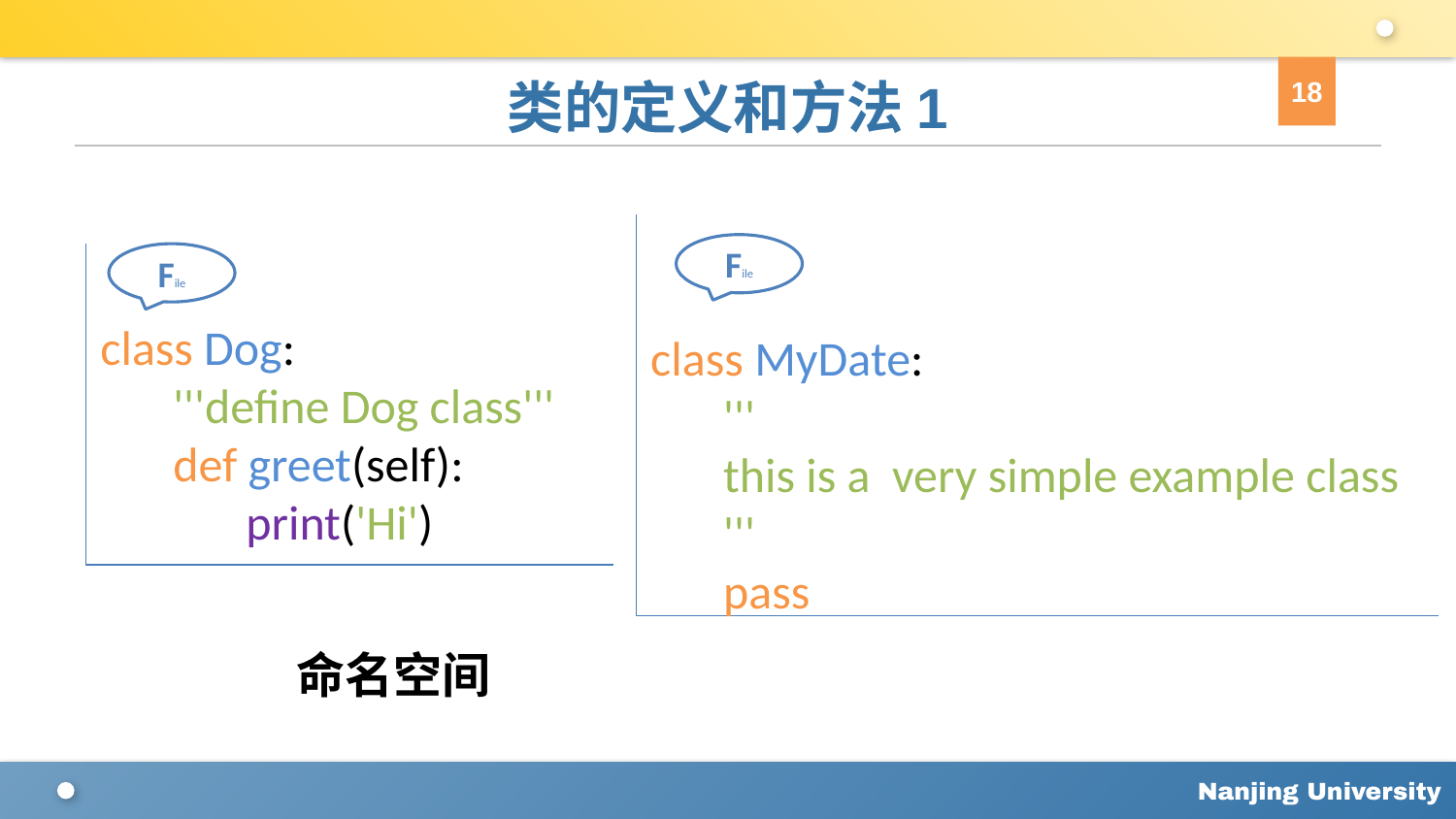

18
# 类的定义和方法1

class MyDate:
'''
this is a  very simple example class
'''
pass
File

class Dog:
'''define Dog class'''
def greet(self):
	print('Hi')
File
命名空间